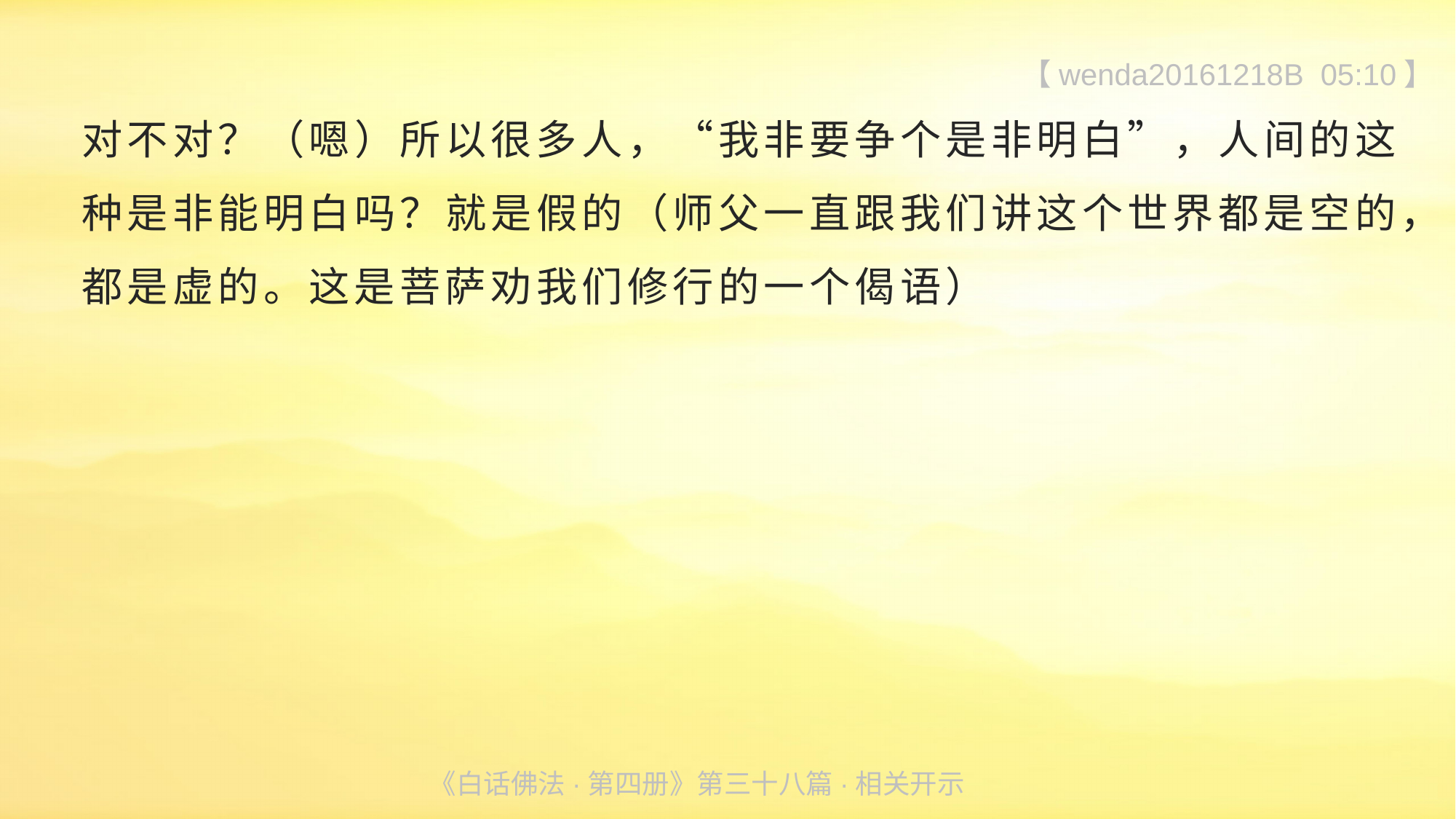

【wenda20161218B  05:10】
对不对？（嗯）所以很多人，“我非要争个是非明白”，人间的这种是非能明白吗？就是假的（师父一直跟我们讲这个世界都是空的，都是虚的。这是菩萨劝我们修行的一个偈语）

《白话佛法·第四册》第三十八篇·相关开示